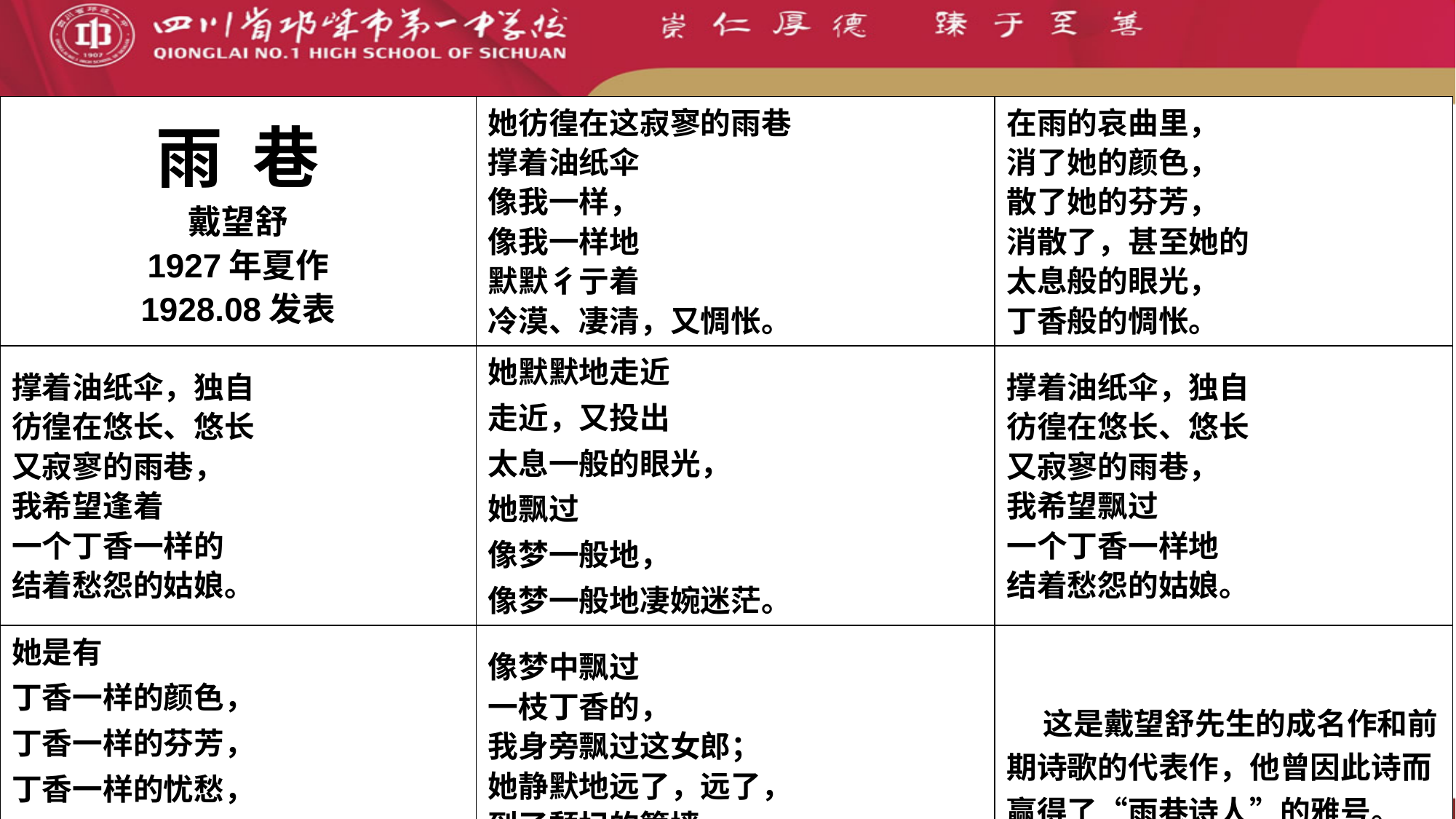

#
| 雨 巷 戴望舒 1927年夏作 1928.08发表 | 她彷徨在这寂寥的雨巷 撑着油纸伞 像我一样， 像我一样地 默默彳亍着 冷漠、凄清，又惆怅。 | 在雨的哀曲里， 消了她的颜色， 散了她的芬芳， 消散了，甚至她的 太息般的眼光， 丁香般的惆怅。 |
| --- | --- | --- |
| 撑着油纸伞，独自 彷徨在悠长、悠长 又寂寥的雨巷， 我希望逢着 一个丁香一样的 结着愁怨的姑娘。 | 她默默地走近 走近，又投出 太息一般的眼光， 她飘过 像梦一般地， 像梦一般地凄婉迷茫。 | 撑着油纸伞，独自 彷徨在悠长、悠长 又寂寥的雨巷， 我希望飘过 一个丁香一样地 结着愁怨的姑娘。 |
| 她是有 丁香一样的颜色， 丁香一样的芬芳， 丁香一样的忧愁， 在雨中哀怨， 哀怨又彷徨。 | 像梦中飘过 一枝丁香的， 我身旁飘过这女郎； 她静默地远了，远了， 到了颓圮的篱墙， 走尽这雨巷。 | 这是戴望舒先生的成名作和前期诗歌的代表作，他曾因此诗而赢得了“雨巷诗人”的雅号。 |